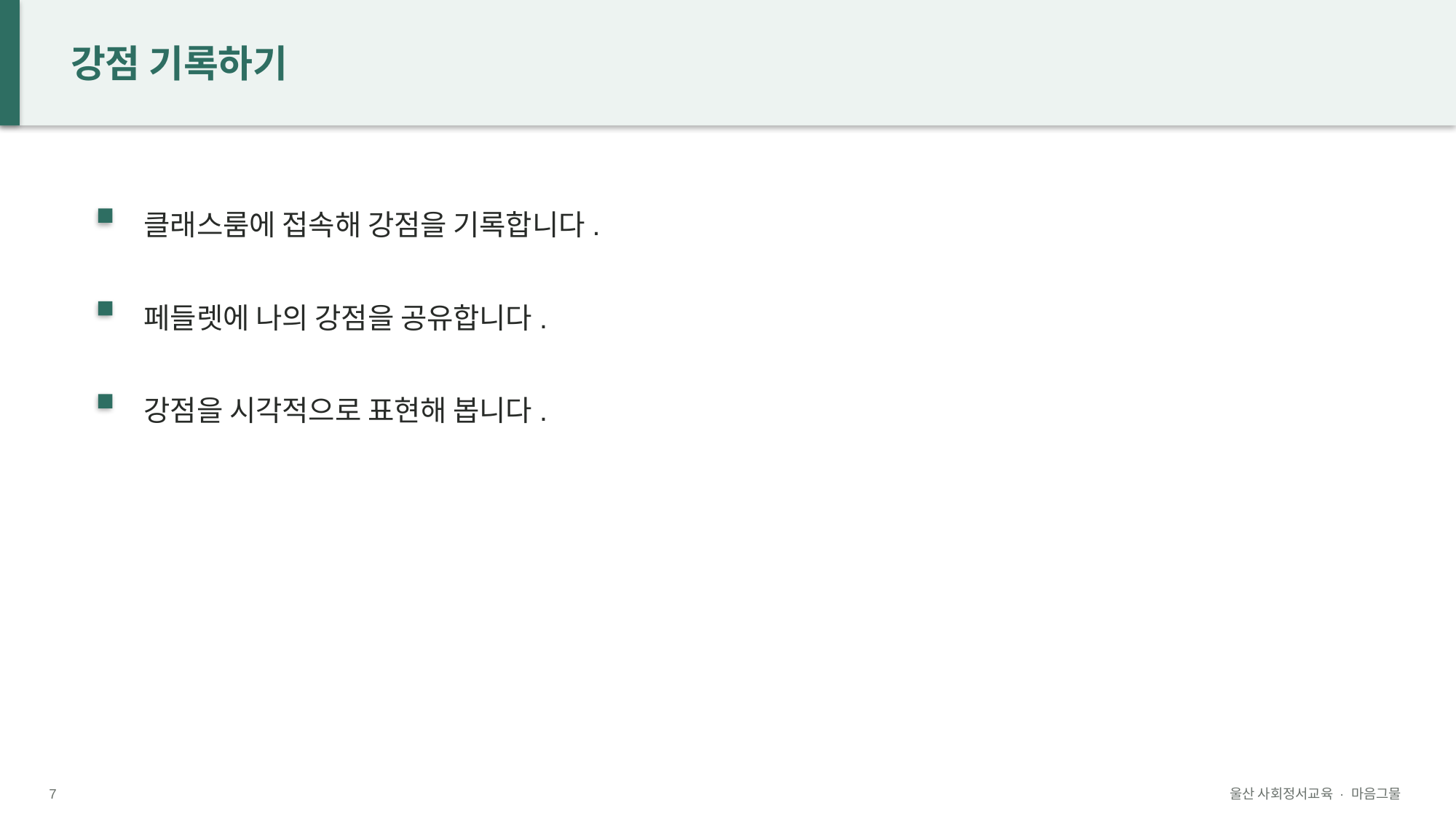

강점 기록하기
클래스룸에 접속해 강점을 기록합니다.

페들렛에 나의 강점을 공유합니다.

강점을 시각적으로 표현해 봅니다.

7
울산 사회정서교육 · 마음그물